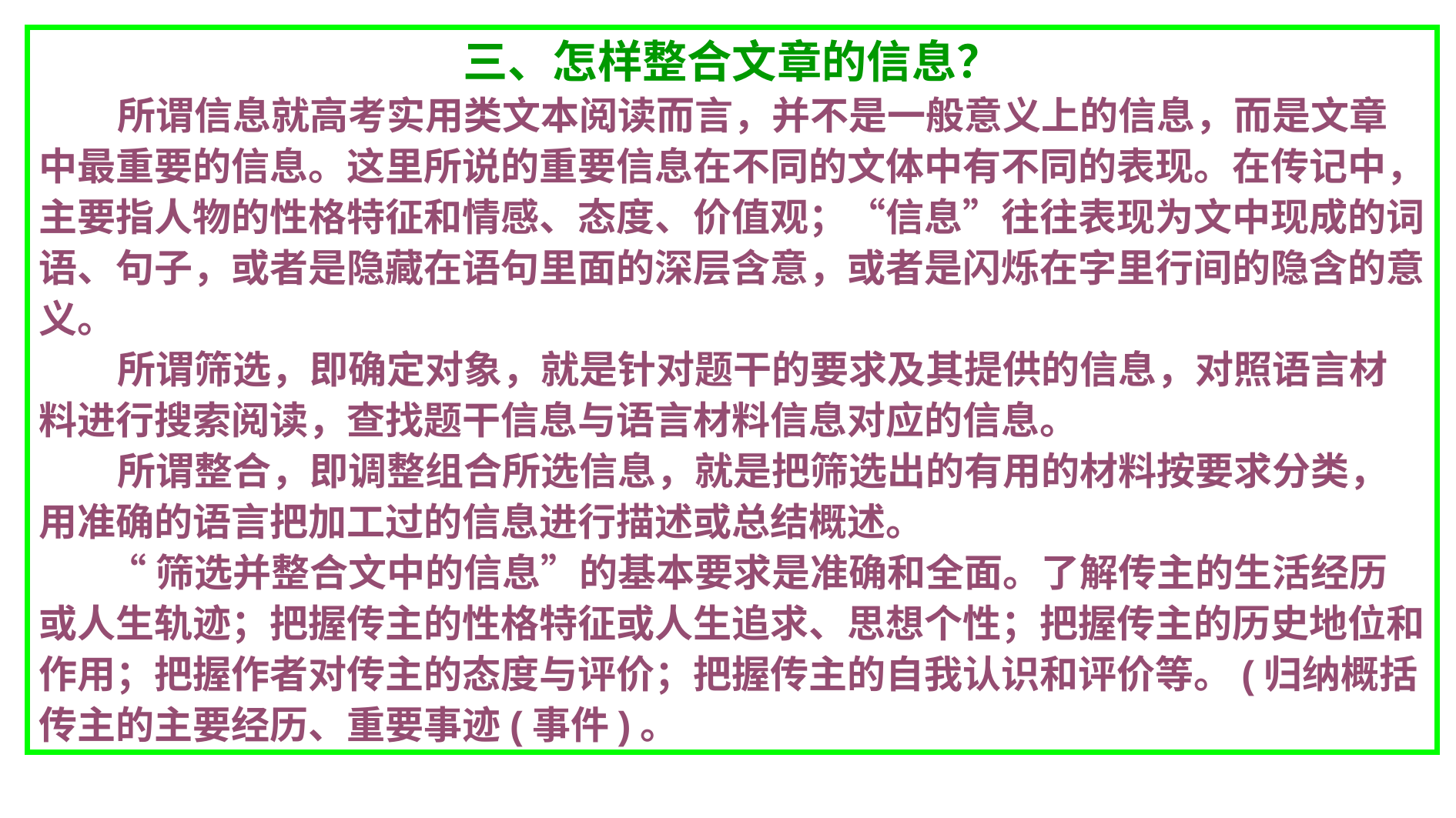

三、怎样整合文章的信息？
        所谓信息就高考实用类文本阅读而言，并不是一般意义上的信息，而是文章中最重要的信息。这里所说的重要信息在不同的文体中有不同的表现。在传记中，主要指人物的性格特征和情感、态度、价值观；“信息”往往表现为文中现成的词语、句子，或者是隐藏在语句里面的深层含意，或者是闪烁在字里行间的隐含的意义。
        所谓筛选，即确定对象，就是针对题干的要求及其提供的信息，对照语言材料进行搜索阅读，查找题干信息与语言材料信息对应的信息。
        所谓整合，即调整组合所选信息，就是把筛选出的有用的材料按要求分类，用准确的语言把加工过的信息进行描述或总结概述。
        “筛选并整合文中的信息”的基本要求是准确和全面。了解传主的生活经历或人生轨迹；把握传主的性格特征或人生追求、思想个性；把握传主的历史地位和作用；把握作者对传主的态度与评价；把握传主的自我认识和评价等。(归纳概括传主的主要经历、重要事迹(事件)。